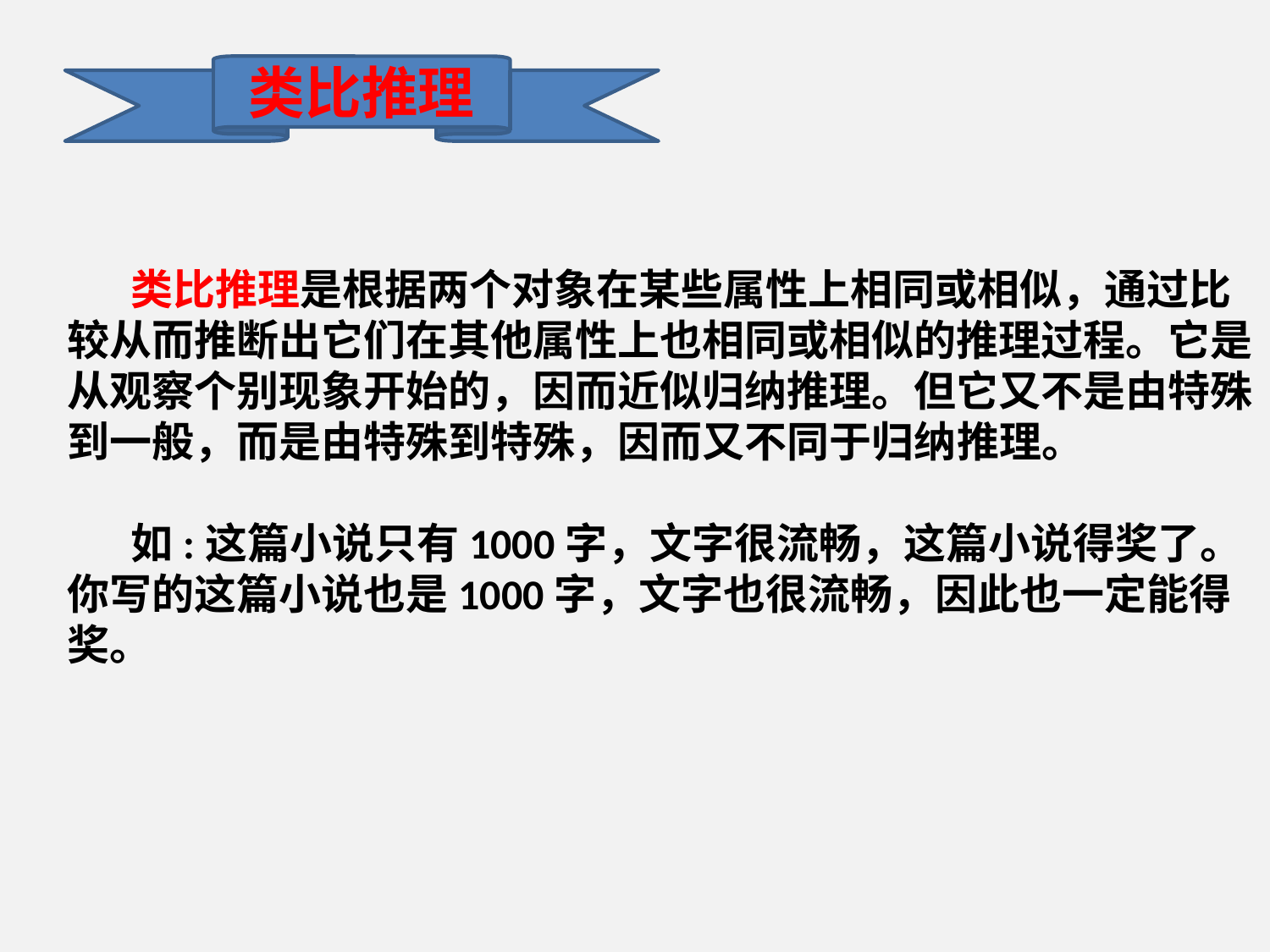

类比推理

类比推理是根据两个对象在某些属性上相同或相似，通过比较从而推断出它们在其他属性上也相同或相似的推理过程。它是从观察个别现象开始的，因而近似归纳推理。但它又不是由特殊到一般，而是由特殊到特殊，因而又不同于归纳推理。

如:这篇小说只有1000字，文字很流畅，这篇小说得奖了。你写的这篇小说也是1000字，文字也很流畅，因此也一定能得奖。